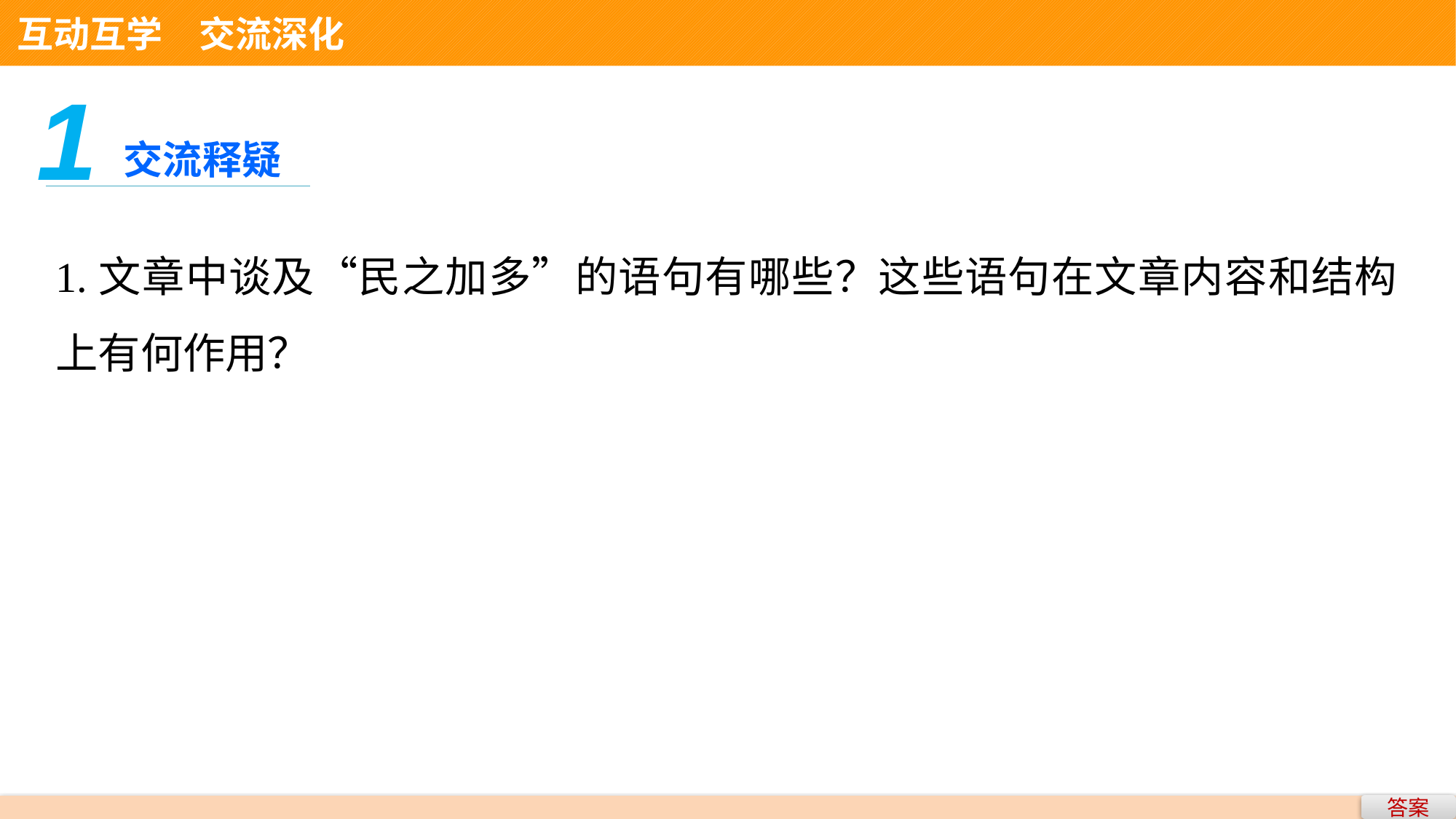

互动互学　交流深化
1
交流释疑
1.文章中谈及“民之加多”的语句有哪些？这些语句在文章内容和结构上有何作用？
答案